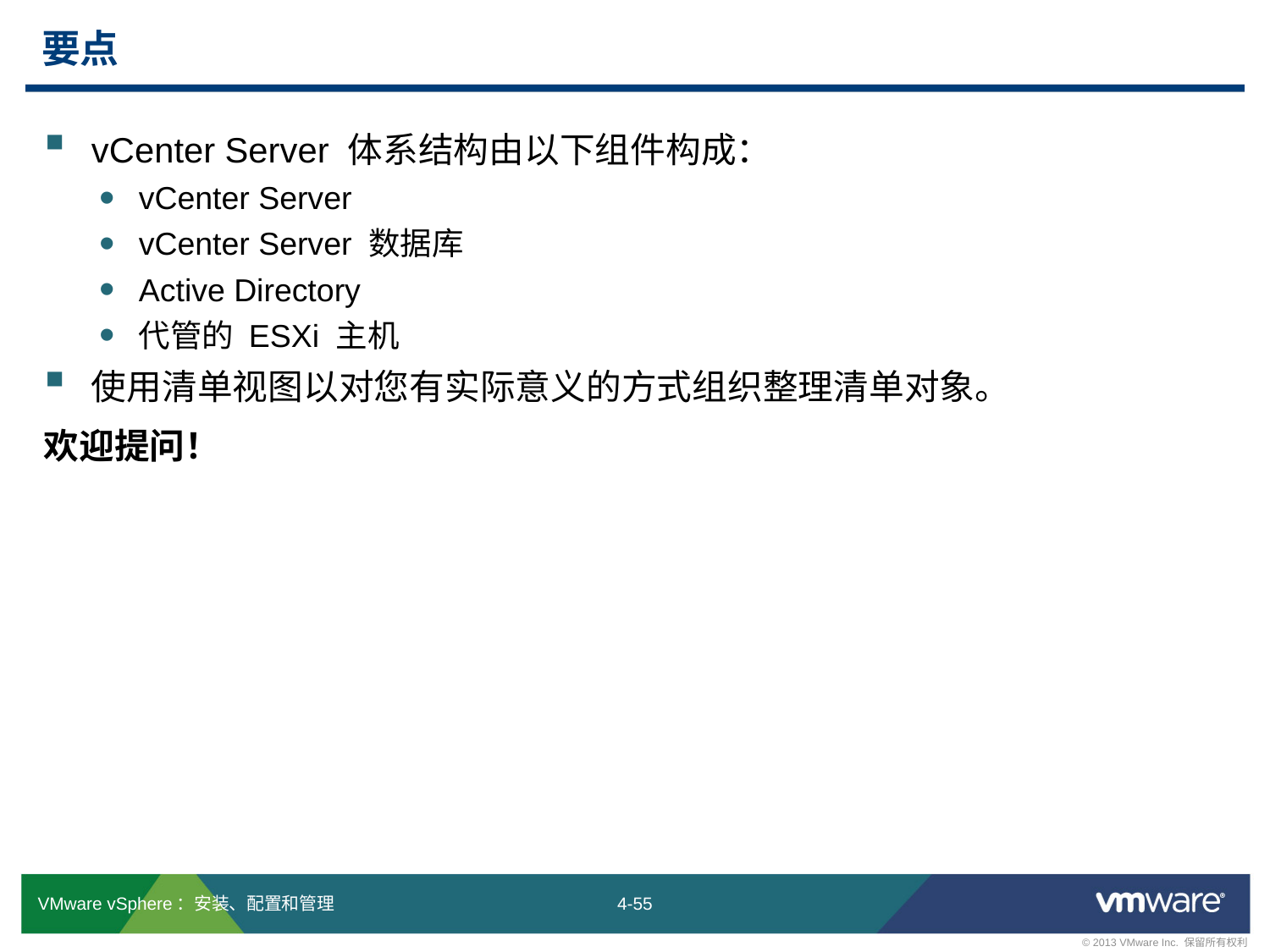

# 要点
vCenter Server 体系结构由以下组件构成：
vCenter Server
vCenter Server 数据库
Active Directory
代管的 ESXi 主机
使用清单视图以对您有实际意义的方式组织整理清单对象。
欢迎提问！